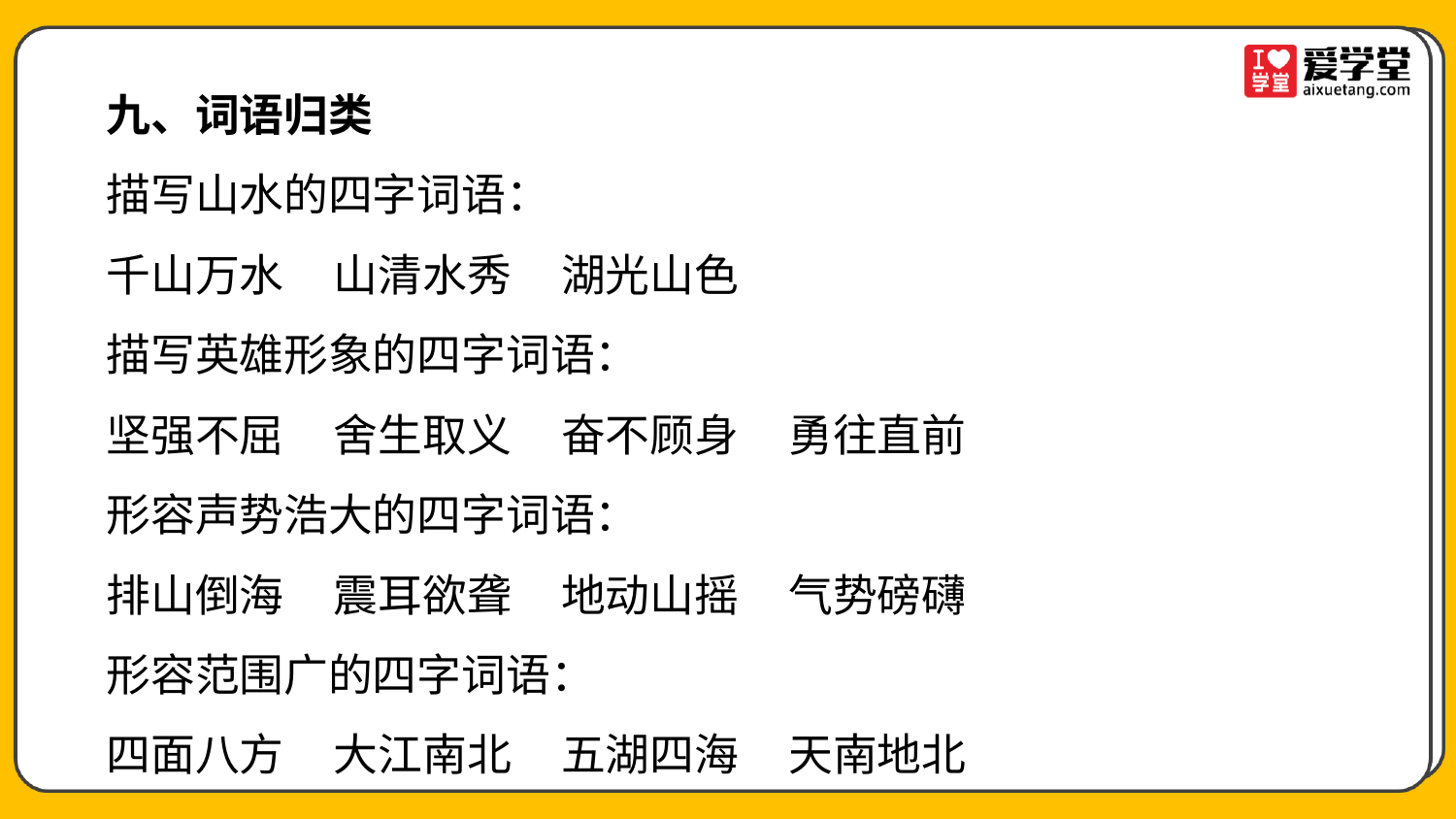

九、词语归类
描写山水的四字词语：
千山万水     山清水秀     湖光山色
描写英雄形象的四字词语：
坚强不屈     舍生取义     奋不顾身     勇往直前
形容声势浩大的四字词语：
排山倒海     震耳欲聋     地动山摇     气势磅礴
形容范围广的四字词语：
四面八方     大江南北     五湖四海     天南地北